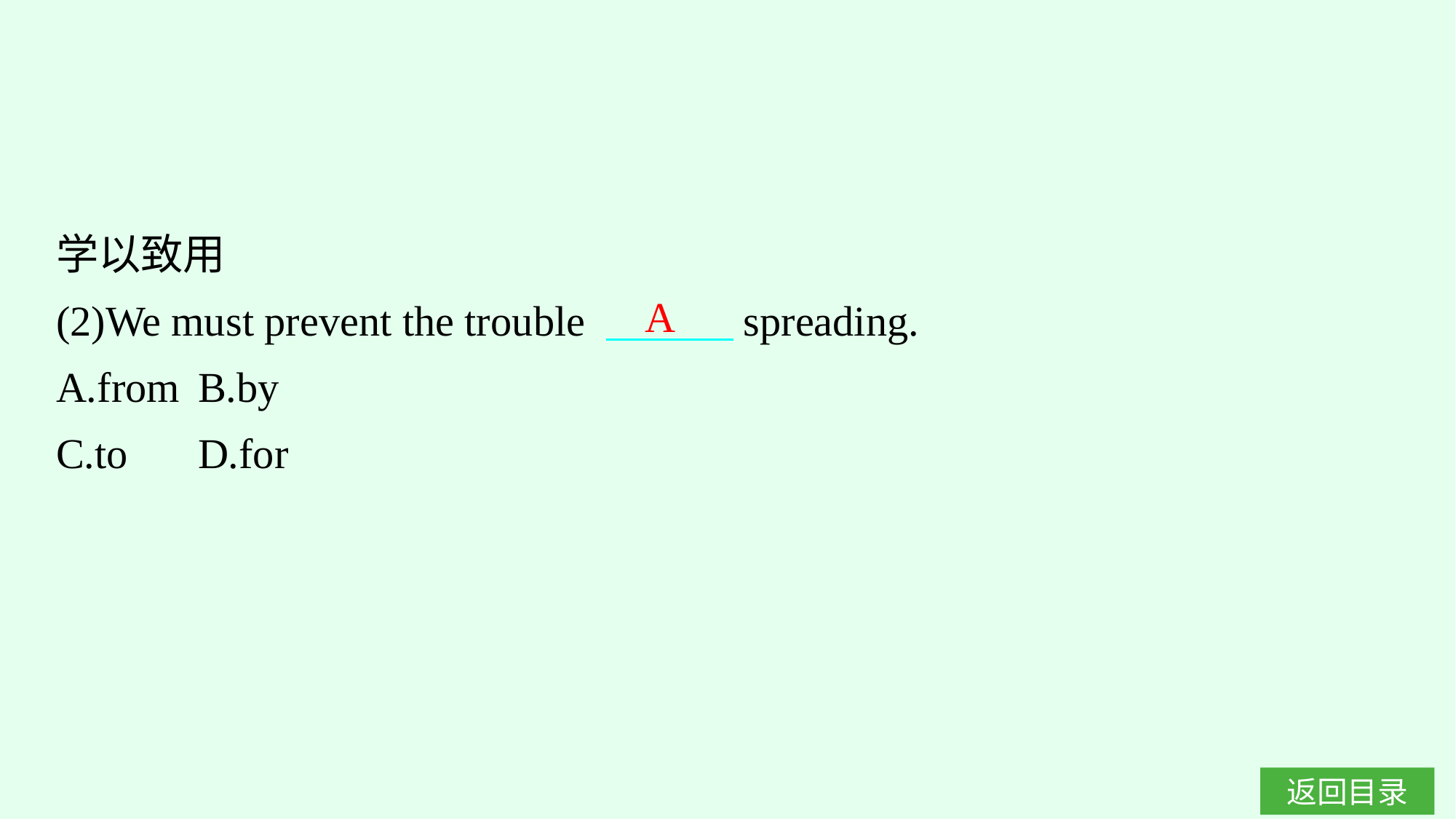

学以致用
(2)We must prevent the trouble 　　　spreading.
A.from	B.by
C.to	D.for
A